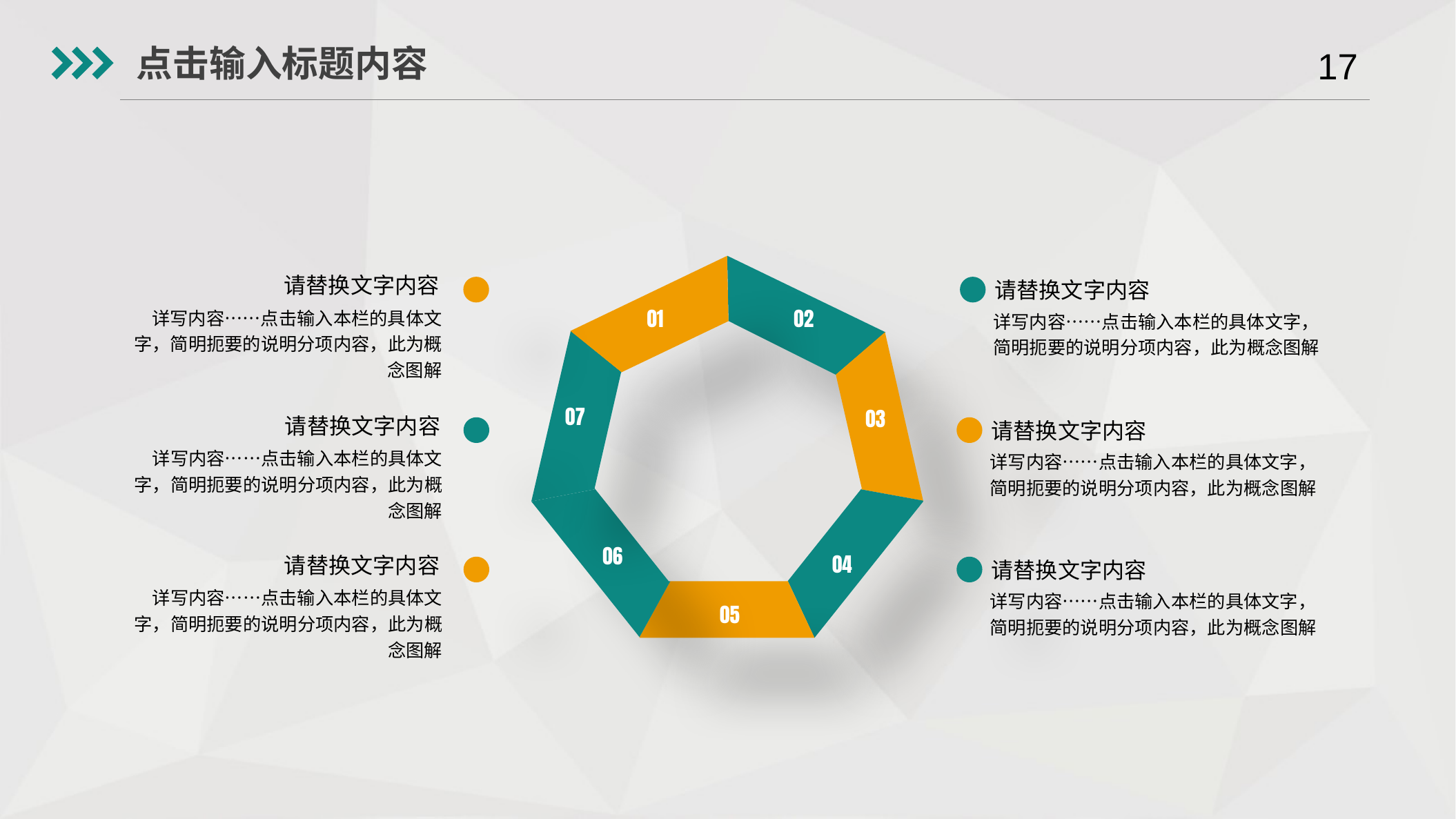

点击输入标题内容

请替换文字内容
请替换文字内容

02
01
详写内容……点击输入本栏的具体文字，简明扼要的说明分项内容，此为概念图解
详写内容……点击输入本栏的具体文字，简明扼要的说明分项内容，此为概念图解
07
03
请替换文字内容
请替换文字内容

详写内容……点击输入本栏的具体文字，简明扼要的说明分项内容，此为概念图解
详写内容……点击输入本栏的具体文字，简明扼要的说明分项内容，此为概念图解
06
04
请替换文字内容
请替换文字内容

详写内容……点击输入本栏的具体文字，简明扼要的说明分项内容，此为概念图解
详写内容……点击输入本栏的具体文字，简明扼要的说明分项内容，此为概念图解
05
Yanshifu